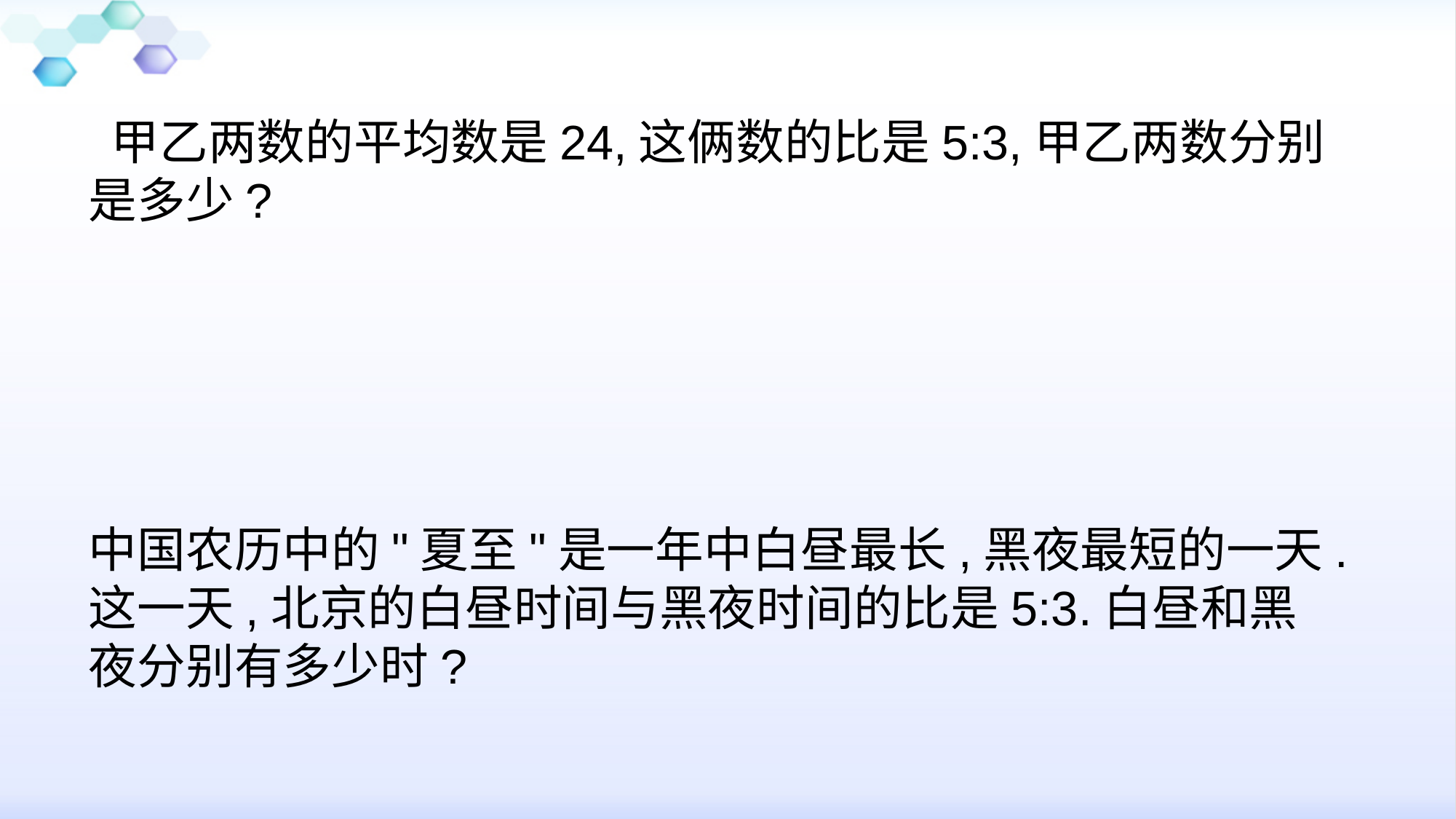

甲乙两数的平均数是24,这俩数的比是5:3,甲乙两数分别是多少?

中国农历中的"夏至"是一年中白昼最长,黑夜最短的一天.这一天,北京的白昼时间与黑夜时间的比是5:3.白昼和黑夜分别有多少时?